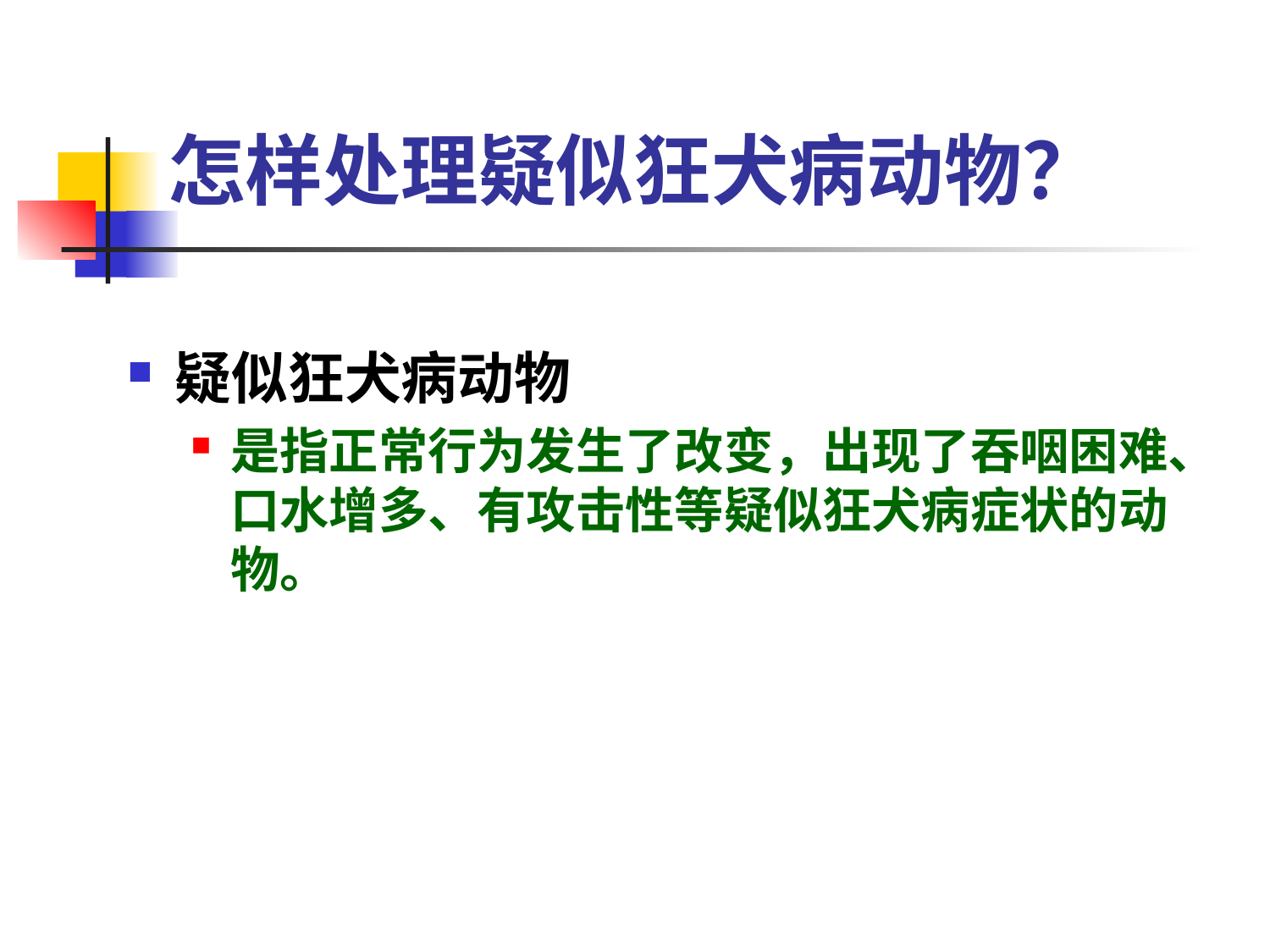

# 怎样处理疑似狂犬病动物？
疑似狂犬病动物
是指正常行为发生了改变，出现了吞咽困难、口水增多、有攻击性等疑似狂犬病症状的动物。